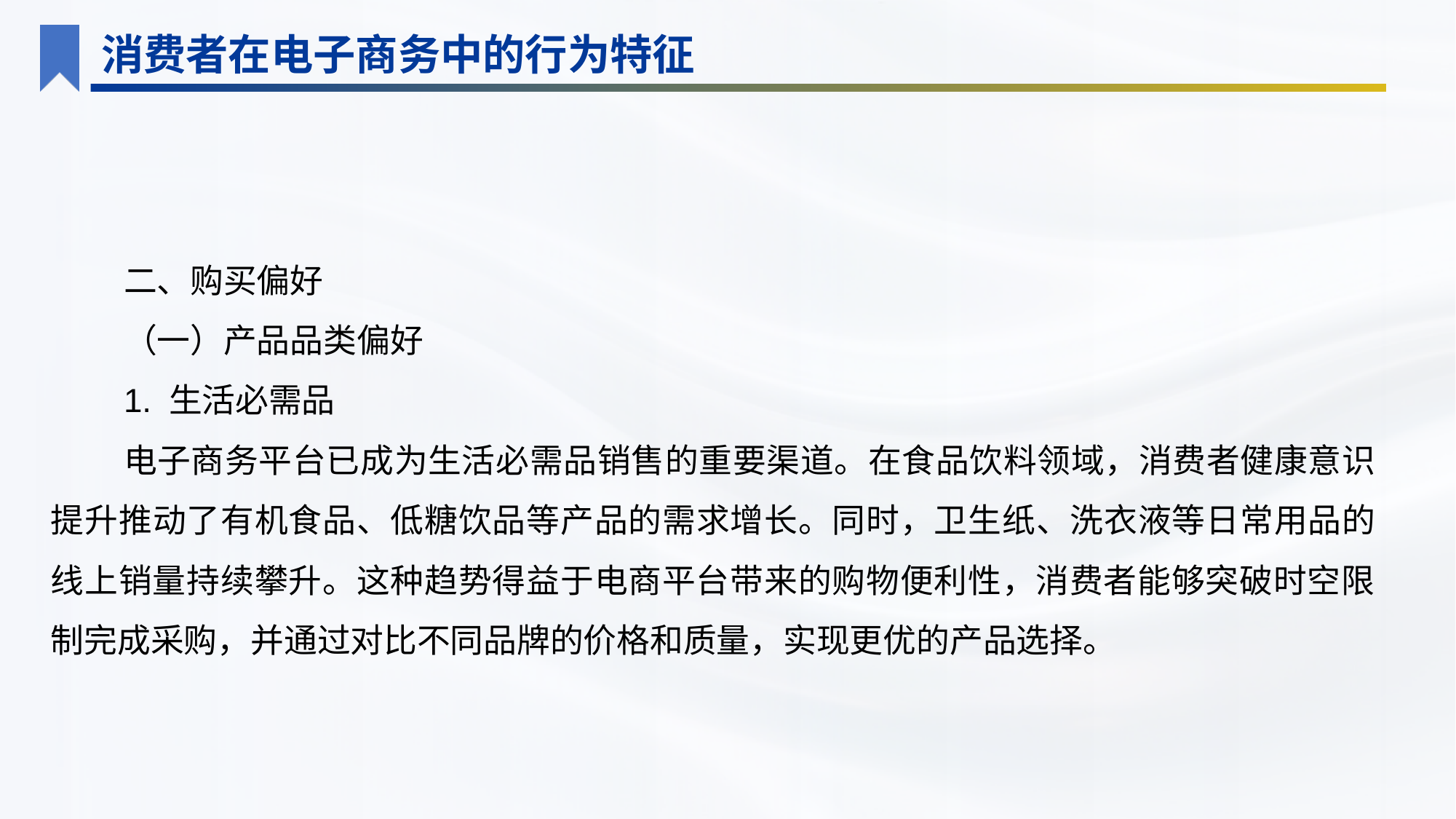

消费者在电子商务中的行为特征
二、购买偏好
（一）产品品类偏好
1. 生活必需品
电子商务平台已成为生活必需品销售的重要渠道。在食品饮料领域，消费者健康意识提升推动了有机食品、低糖饮品等产品的需求增长。同时，卫生纸、洗衣液等日常用品的线上销量持续攀升。这种趋势得益于电商平台带来的购物便利性，消费者能够突破时空限制完成采购，并通过对比不同品牌的价格和质量，实现更优的产品选择。